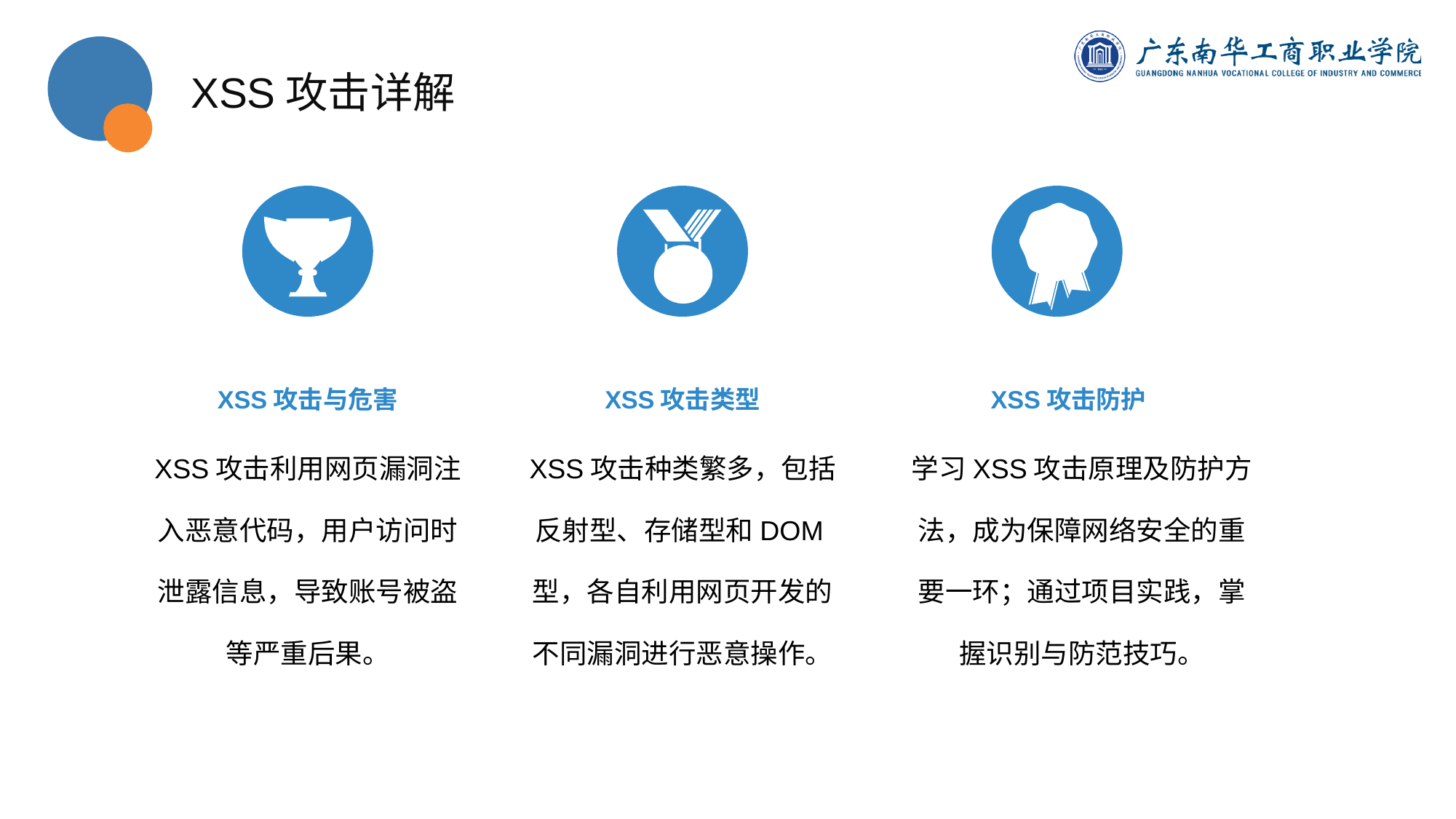

XSS攻击详解

XSS攻击与危害
XSS攻击类型
XSS攻击防护
学习XSS攻击原理及防护方法，成为保障网络安全的重要一环；通过项目实践，掌握识别与防范技巧。
XSS攻击利用网页漏洞注入恶意代码，用户访问时泄露信息，导致账号被盗等严重后果。
XSS攻击种类繁多，包括反射型、存储型和DOM型，各自利用网页开发的不同漏洞进行恶意操作。